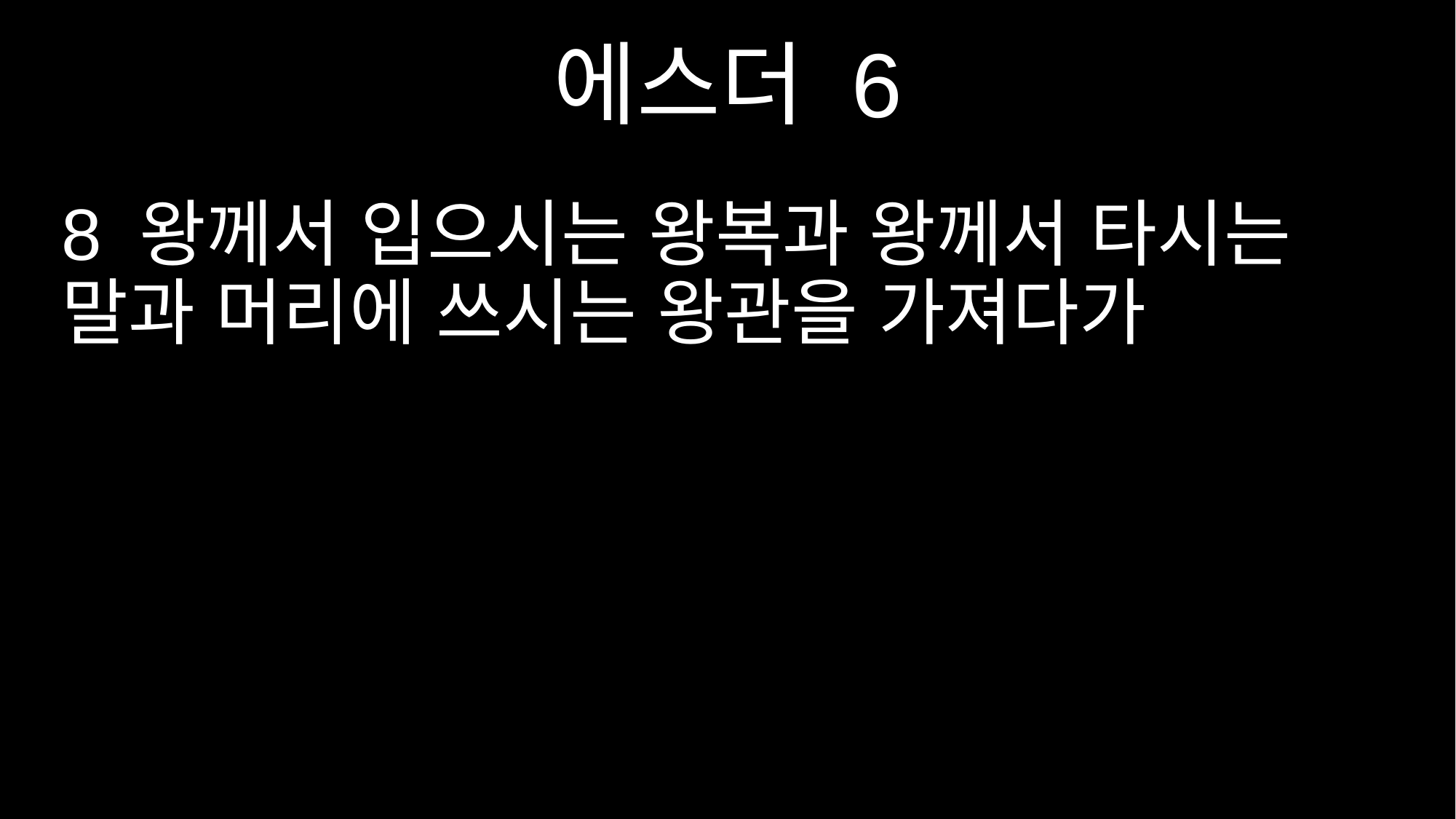

에스더 6
8 왕께서 입으시는 왕복과 왕께서 타시는 말과 머리에 쓰시는 왕관을 가져다가